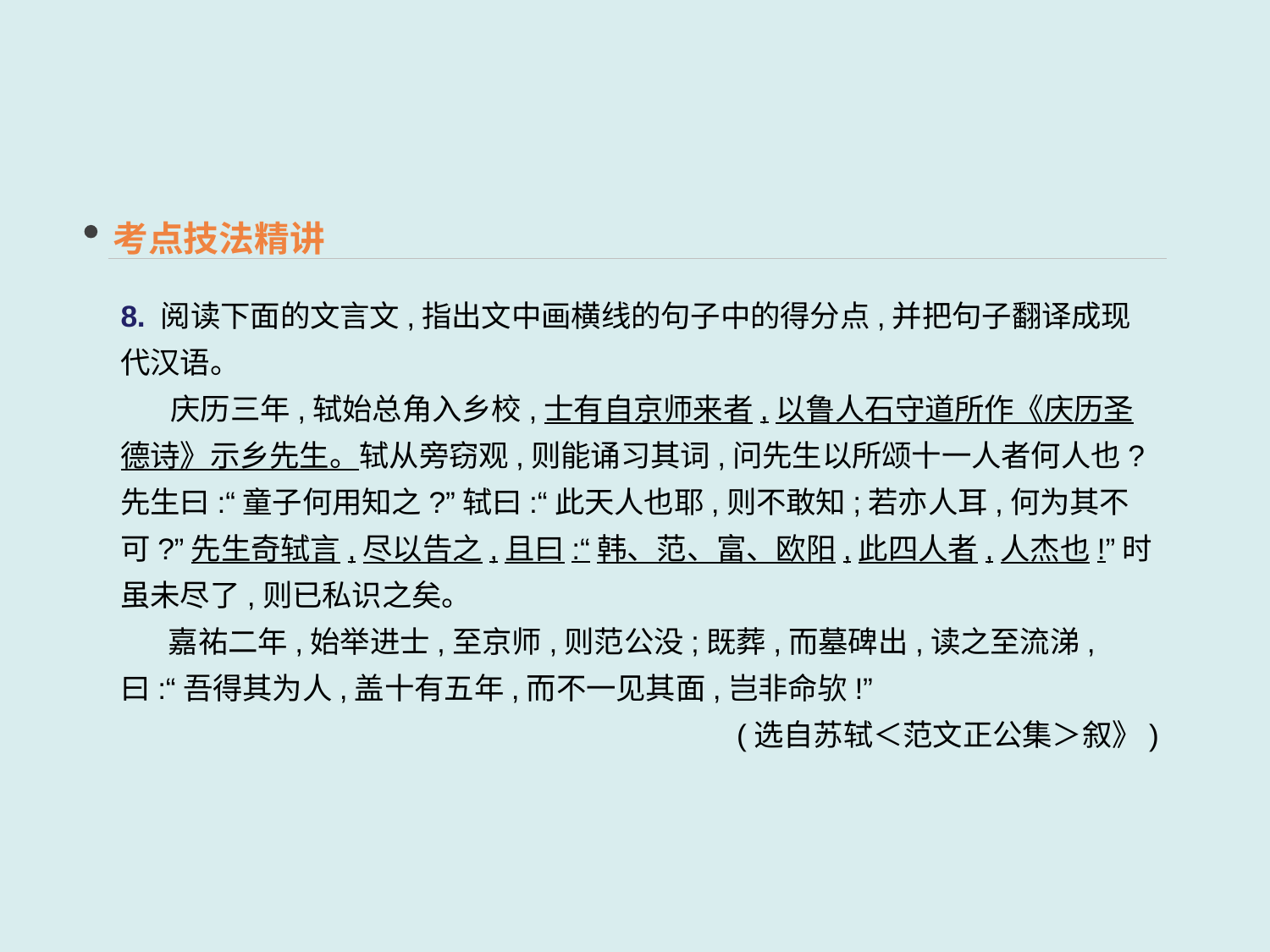

考点技法精讲

8. 阅读下面的文言文,指出文中画横线的句子中的得分点,并把句子翻译成现代汉语。
　   庆历三年,轼始总角入乡校,士有自京师来者,以鲁人石守道所作《庆历圣德诗》示乡先生。轼从旁窃观,则能诵习其词,问先生以所颂十一人者何人也?先生曰:“童子何用知之?”轼曰:“此天人也耶,则不敢知;若亦人耳,何为其不可?”先生奇轼言,尽以告之,且曰:“韩、范、富、欧阳,此四人者,人杰也!”时虽未尽了,则已私识之矣。
      嘉祐二年,始举进士,至京师,则范公没;既葬,而墓碑出,读之至流涕,曰:“吾得其为人,盖十有五年,而不一见其面,岂非命欤!”
(选自苏轼＜范文正公集＞叙》)